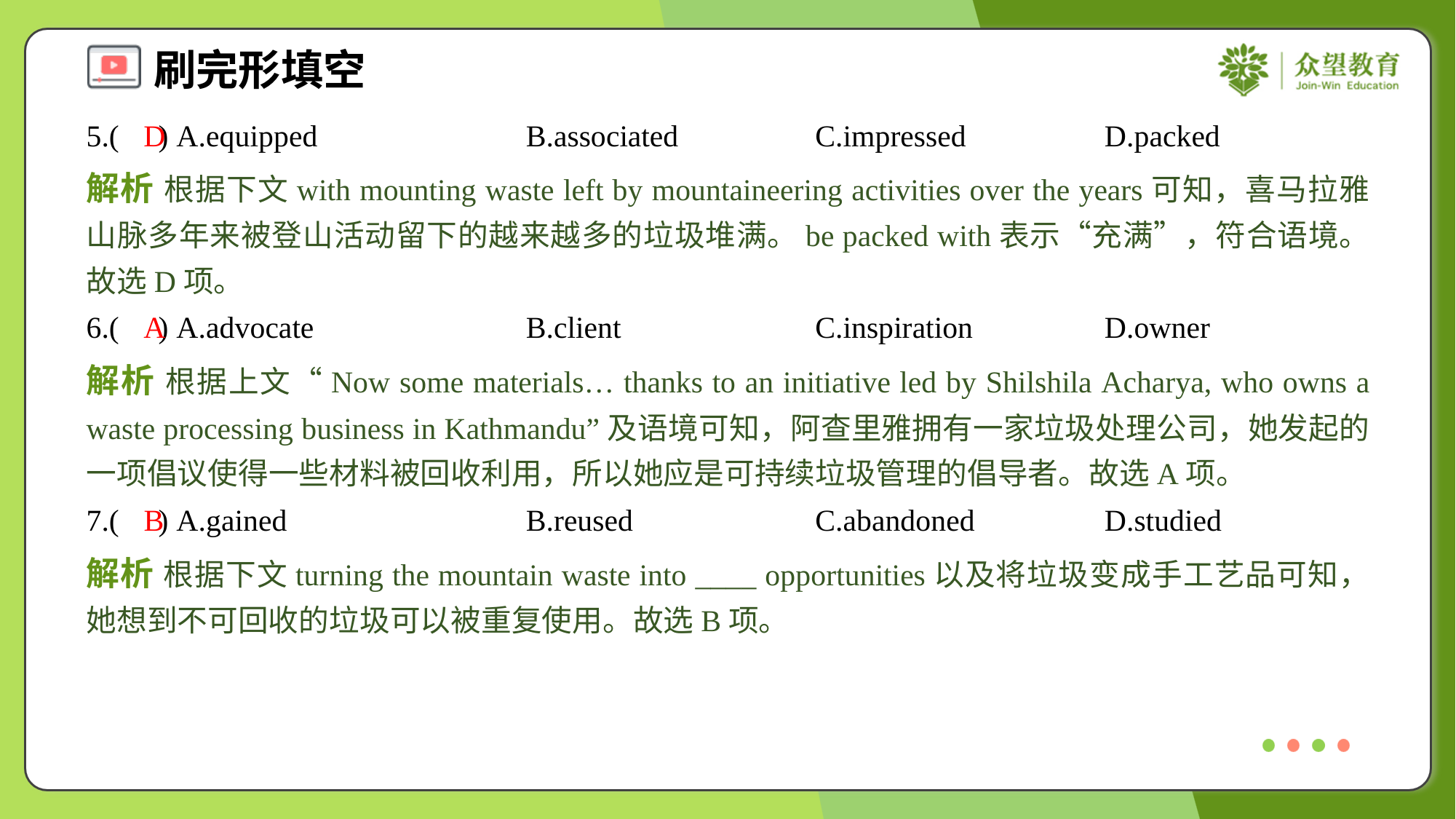

5.(     ) A.equipped	B.associated	C.impressed	D.packed
D
解析 根据下文with mounting waste left by mountaineering activities over the years可知，喜马拉雅山脉多年来被登山活动留下的越来越多的垃圾堆满。be packed with表示“充满”，符合语境。故选D项。
6.(     ) A.advocate	B.client	C.inspiration	D.owner
A
解析 根据上文“Now some materials… thanks to an initiative led by Shilshila Acharya, who owns a waste processing business in Kathmandu”及语境可知，阿查里雅拥有一家垃圾处理公司，她发起的一项倡议使得一些材料被回收利用，所以她应是可持续垃圾管理的倡导者。故选A项。
7.(     ) A.gained	B.reused	C.abandoned	D.studied
B
解析 根据下文turning the mountain waste into ____ opportunities以及将垃圾变成手工艺品可知，她想到不可回收的垃圾可以被重复使用。故选B项。